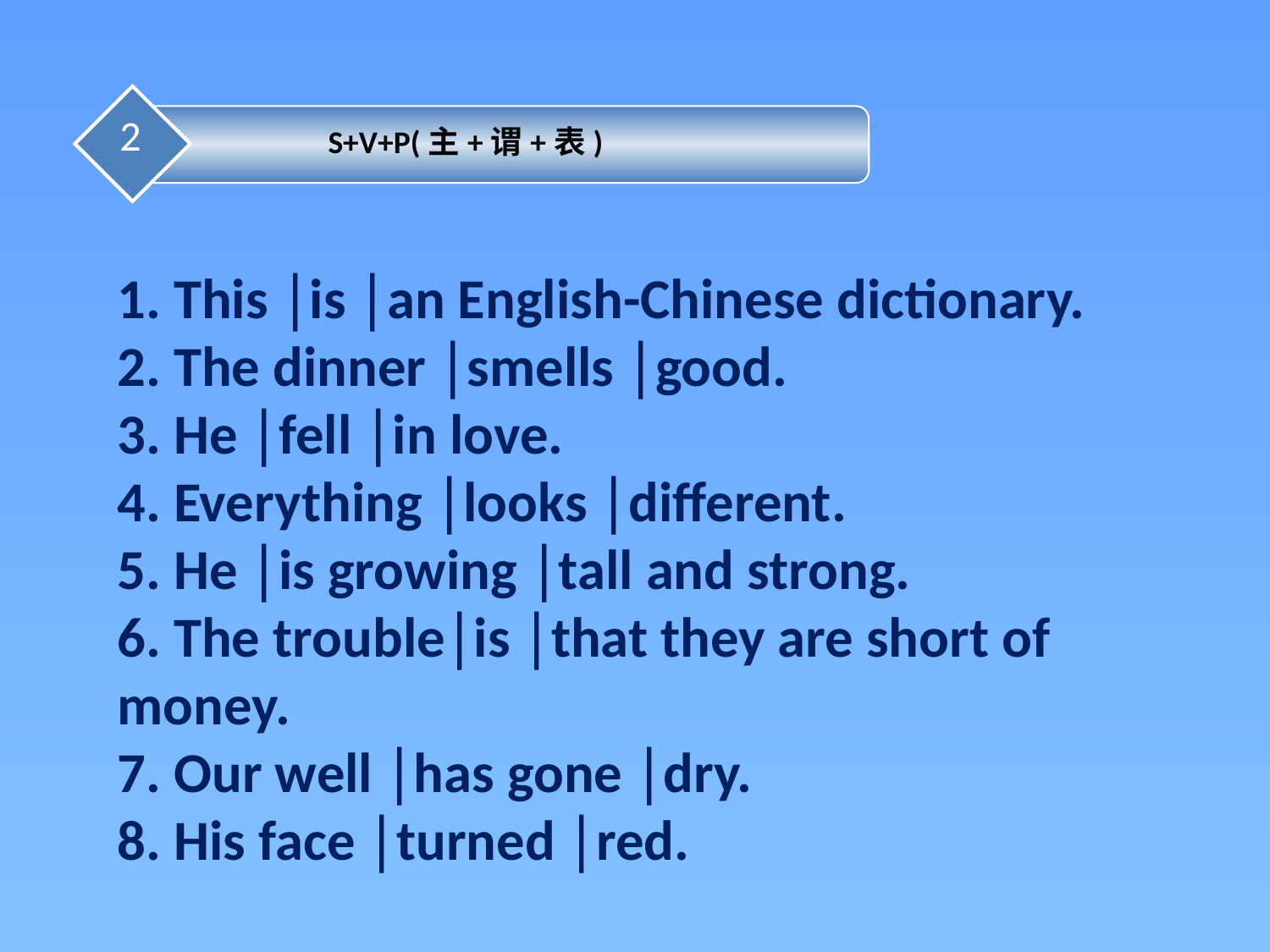

2

S+V+P(主+谓+表)
1. This │is │an English-Chinese dictionary.
2. The dinner │smells │good.
3. He │fell │in love.
4. Everything │looks │different.
5. He │is growing │tall and strong.
6. The trouble│is │that they are short of money.
7. Our well │has gone │dry.
8. His face │turned │red.